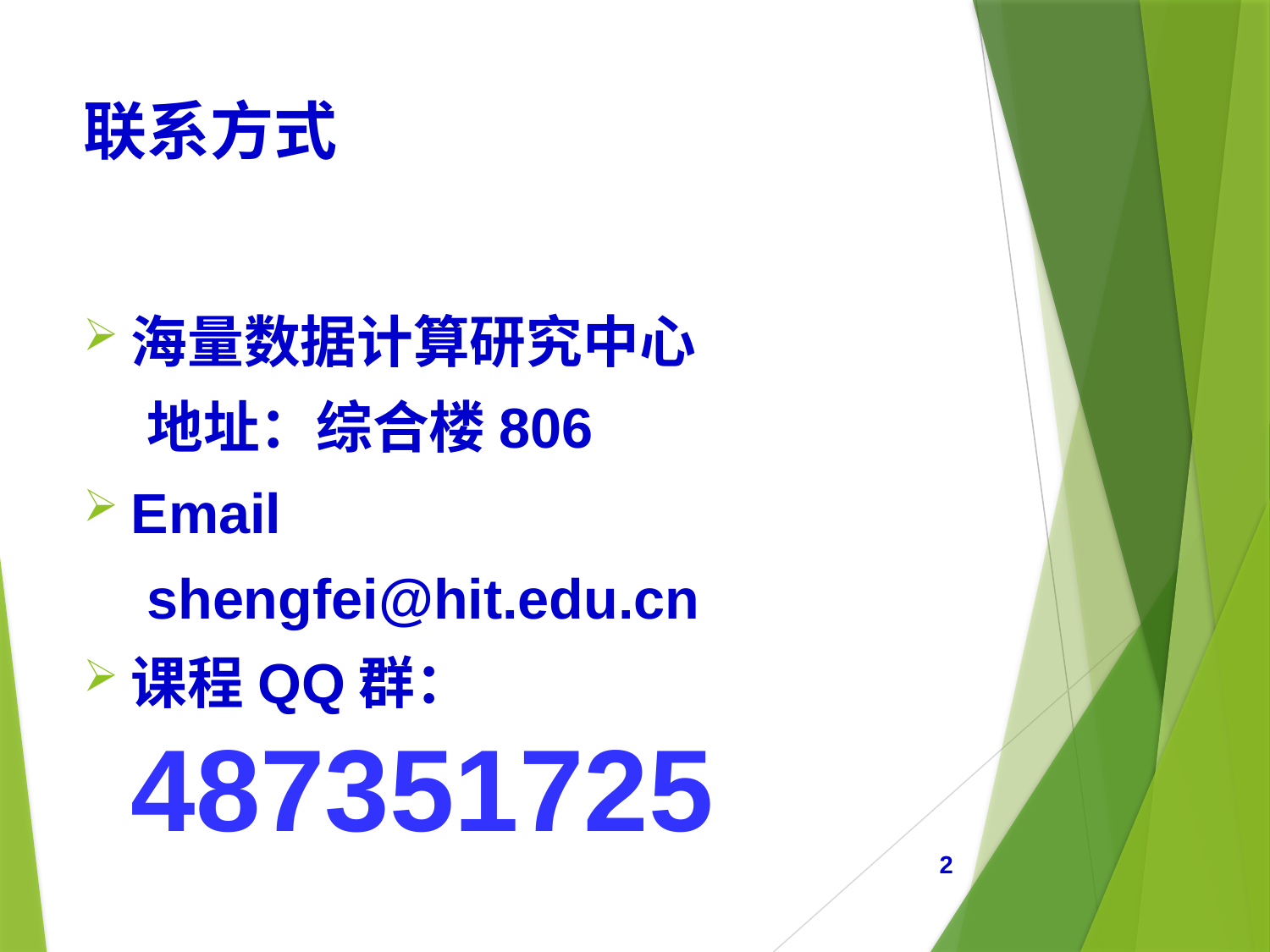

# 联系方式
海量数据计算研究中心
地址：综合楼806
Email
shengfei@hit.edu.cn
课程QQ群：487351725
2